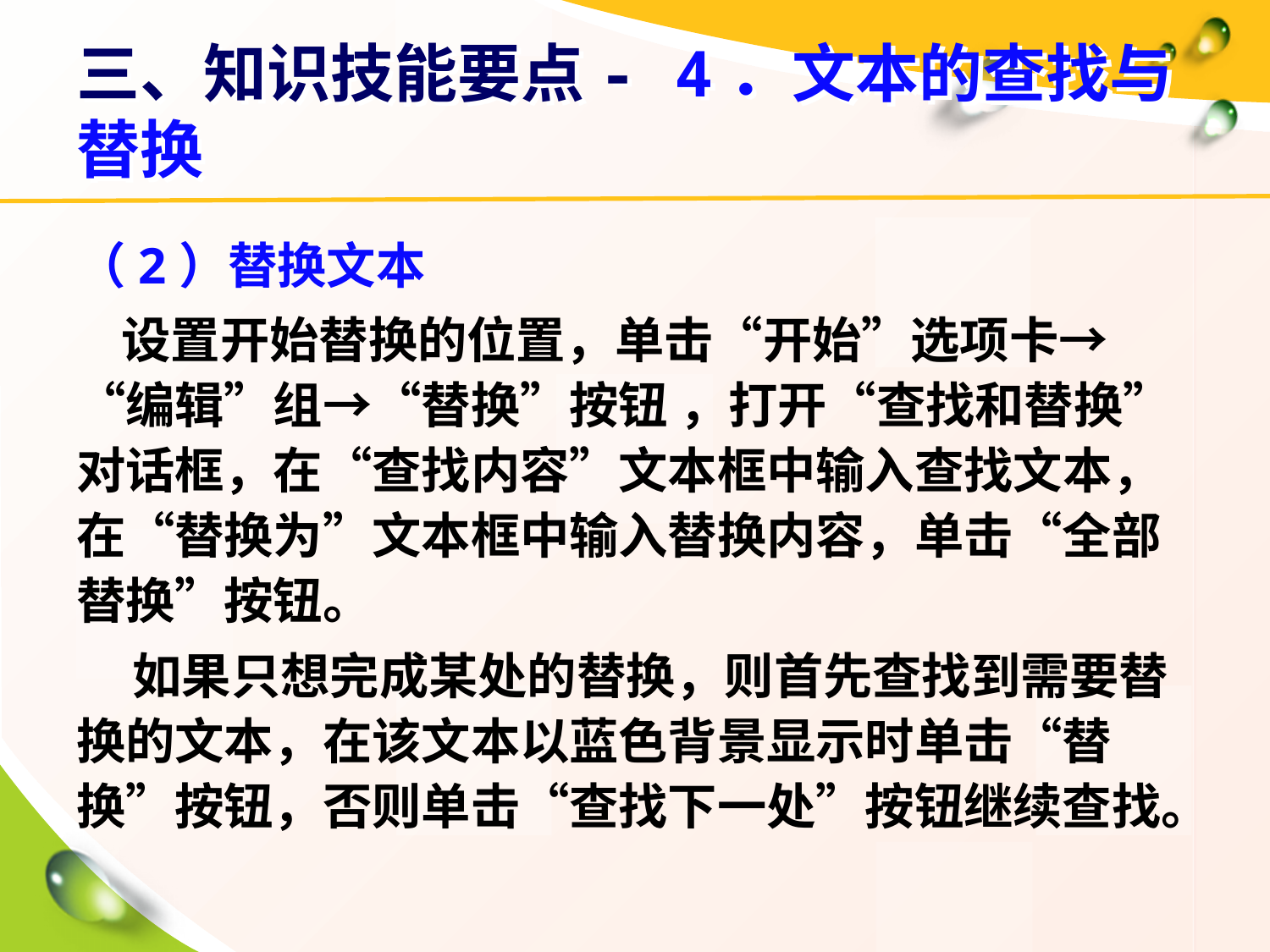

# 三、知识技能要点- 4．文本的查找与替换
（2）替换文本
   设置开始替换的位置，单击“开始”选项卡→“编辑”组→“替换”按钮 ，打开“查找和替换”对话框，在“查找内容”文本框中输入查找文本，在“替换为”文本框中输入替换内容，单击“全部替换”按钮。
    如果只想完成某处的替换，则首先查找到需要替换的文本，在该文本以蓝色背景显示时单击“替换”按钮，否则单击“查找下一处”按钮继续查找。